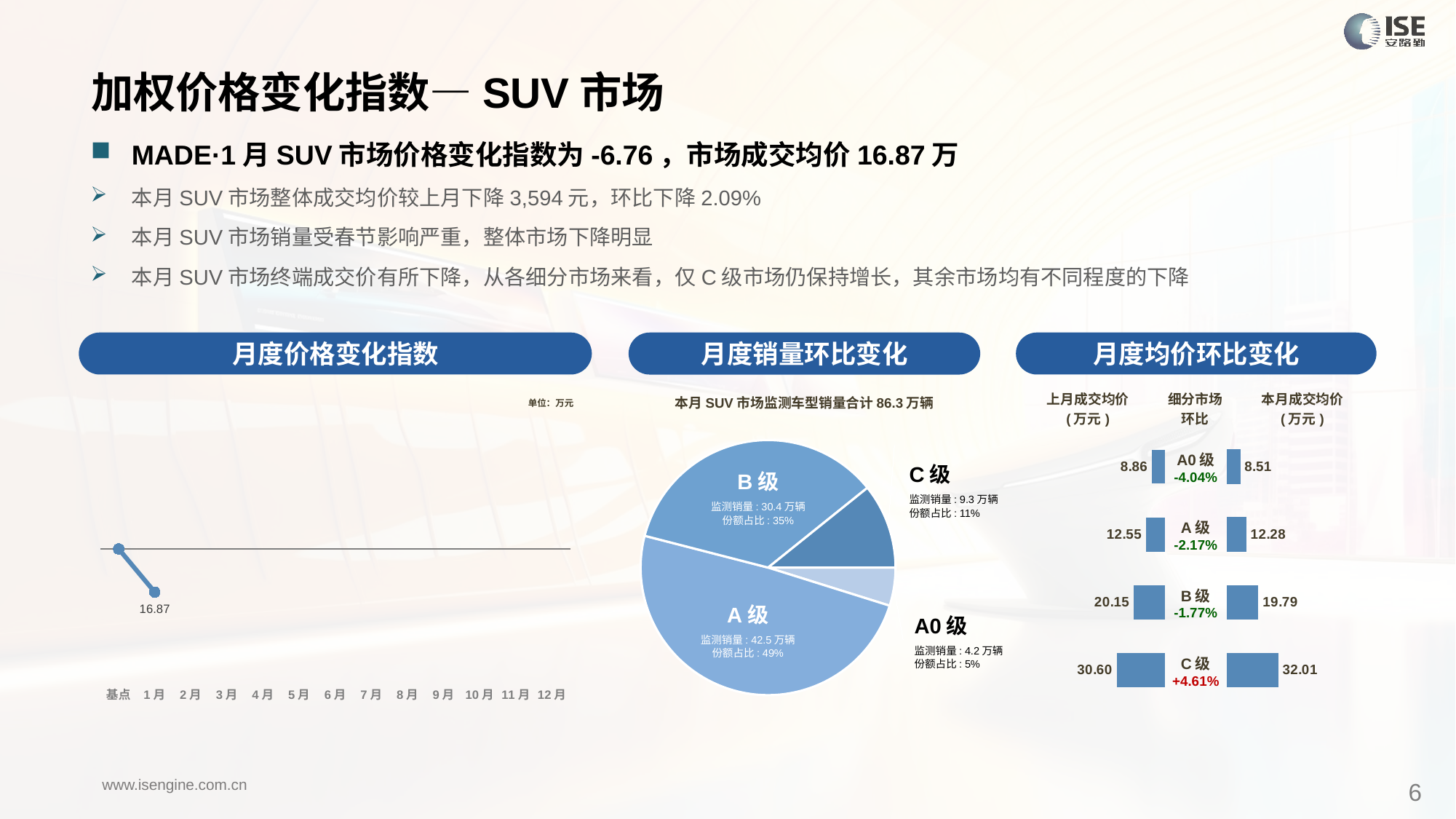

加权价格变化指数—SUV市场
MADE·1月SUV市场价格变化指数为-6.76，市场成交均价16.87万
本月SUV市场整体成交均价较上月下降3,594元，环比下降2.09%
本月SUV市场销量受春节影响严重，整体市场下降明显
本月SUV市场终端成交价有所下降，从各细分市场来看，仅C级市场仍保持增长，其余市场均有不同程度的下降
月度价格变化指数

月度均价环比变化

月度销量环比变化

本月SUV市场监测车型销量合计86.3万辆

### Chart

| Category | 细分市场 |
|---|---|
| A0级 | 41722.000000004715 |
| A级 | 424641.00000002654 |
| B级 | 304097.0000000282 |
| C级 | 92944.0000000076 |
C级
监测销量: 9.3万辆
份额占比: 11%
B级
监测销量: 26.0万辆
份额占比: 34%
B级
监测销量: 30.4万辆
份额占比: 35%
A级
监测销量: 38.8万辆
份额占比: 50%
A级
监测销量: 42.5万辆
份额占比: 49%
A0级
监测销量: 4.2万辆
份额占比: 5%

### Chart

| Category | Y2024 |
|---|---|
| 基点 | 0.0 |
| 1月 | -6.76 |
| 2月 | None |
| 3月 | None |
| 4月 | None |
| 5月 | None |
| 6月 | None |
| 7月 | None |
| 8月 | None |
| 9月 | None |
| 10月 | None |
| 11月 | None |
| 12月 | None |
| 上月成交均价 (万元) | 细分市场 环比 | 本月成交均价 (万元) |
| --- | --- | --- |
单位：万元
| A0级 -4.04% |
| --- |
| A级 -2.17% |
| B级 -1.77% |
| C级 +4.61% |

### Chart

| Category | 成交均价 |
|---|---|
| A0 | 8.86 |
| A | 12.55 |
| B | 20.15 |
| C | 30.6 |

### Chart

| Category | 金额 |
|---|---|
| A0 | 8.505991323522503 |
| A | 12.277348513214724 |
| B | 19.79251857137649 |
| C | 32.01333609485228 |
6